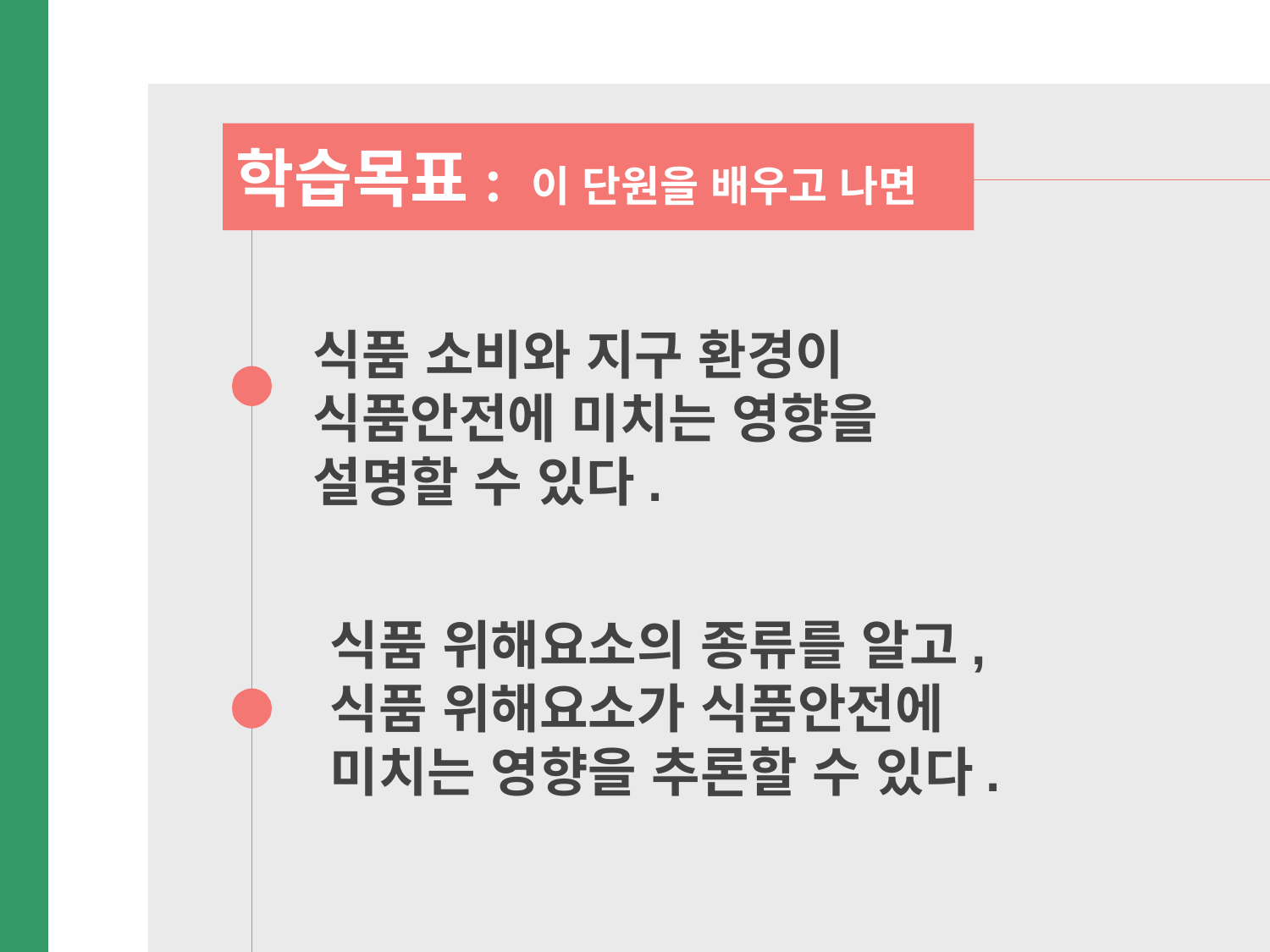

식품 소비와 지구 환경이
식품안전에 미치는 영향을
설명할 수 있다.

식품 위해요소의 종류를 알고,
식품 위해요소가 식품안전에
미치는 영향을 추론할 수 있다.